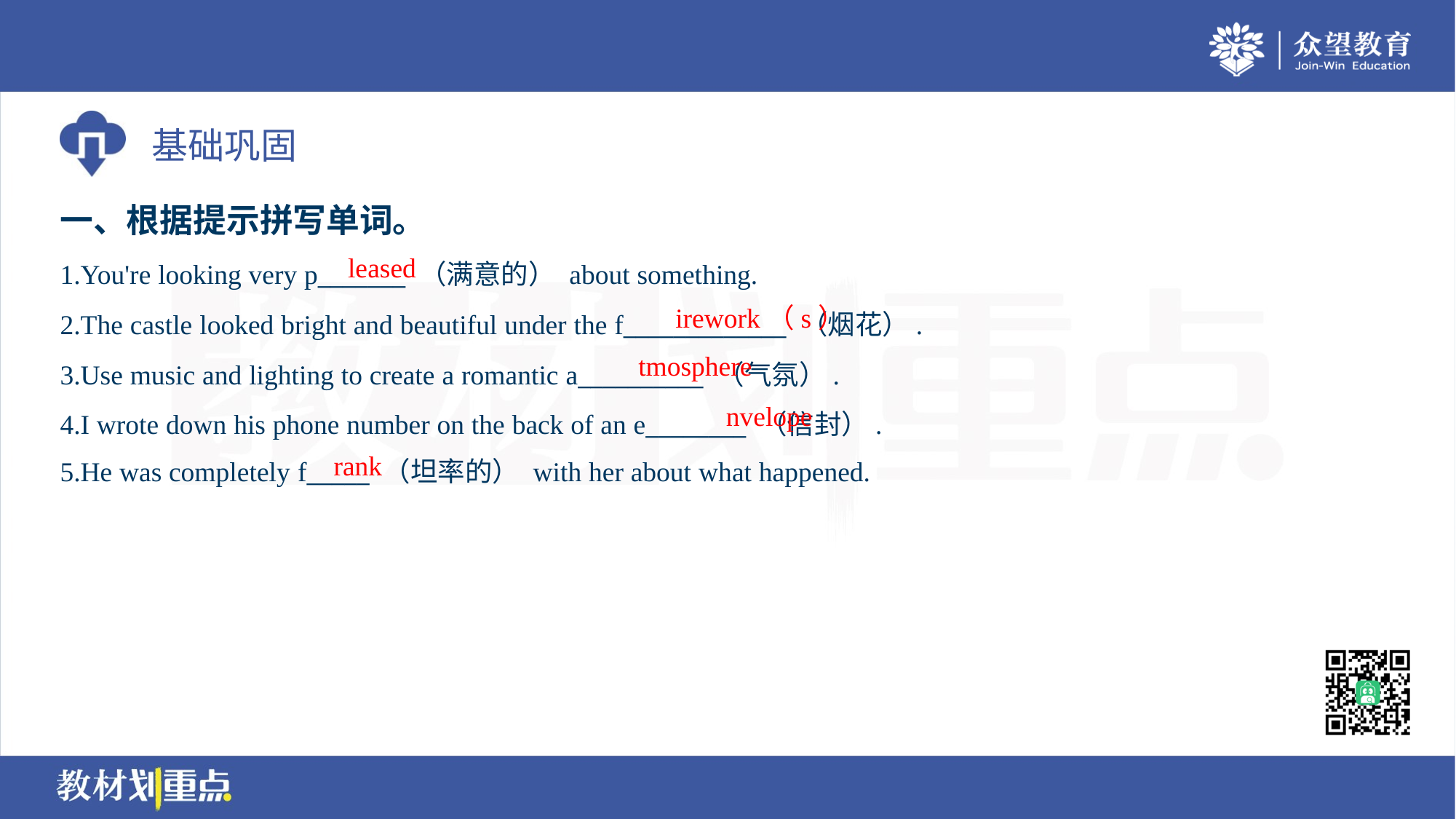

一、根据提示拼写单词。
leased
1.You're looking very p_______ （满意的） about something.
2.The castle looked bright and beautiful under the f_____________ （烟花）.
3.Use music and lighting to create a romantic a__________ （气氛）.
4.I wrote down his phone number on the back of an e________ （信封）.
5.He was completely f_____ （坦率的） with her about what happened.
irework（s）
tmosphere
nvelope
rank